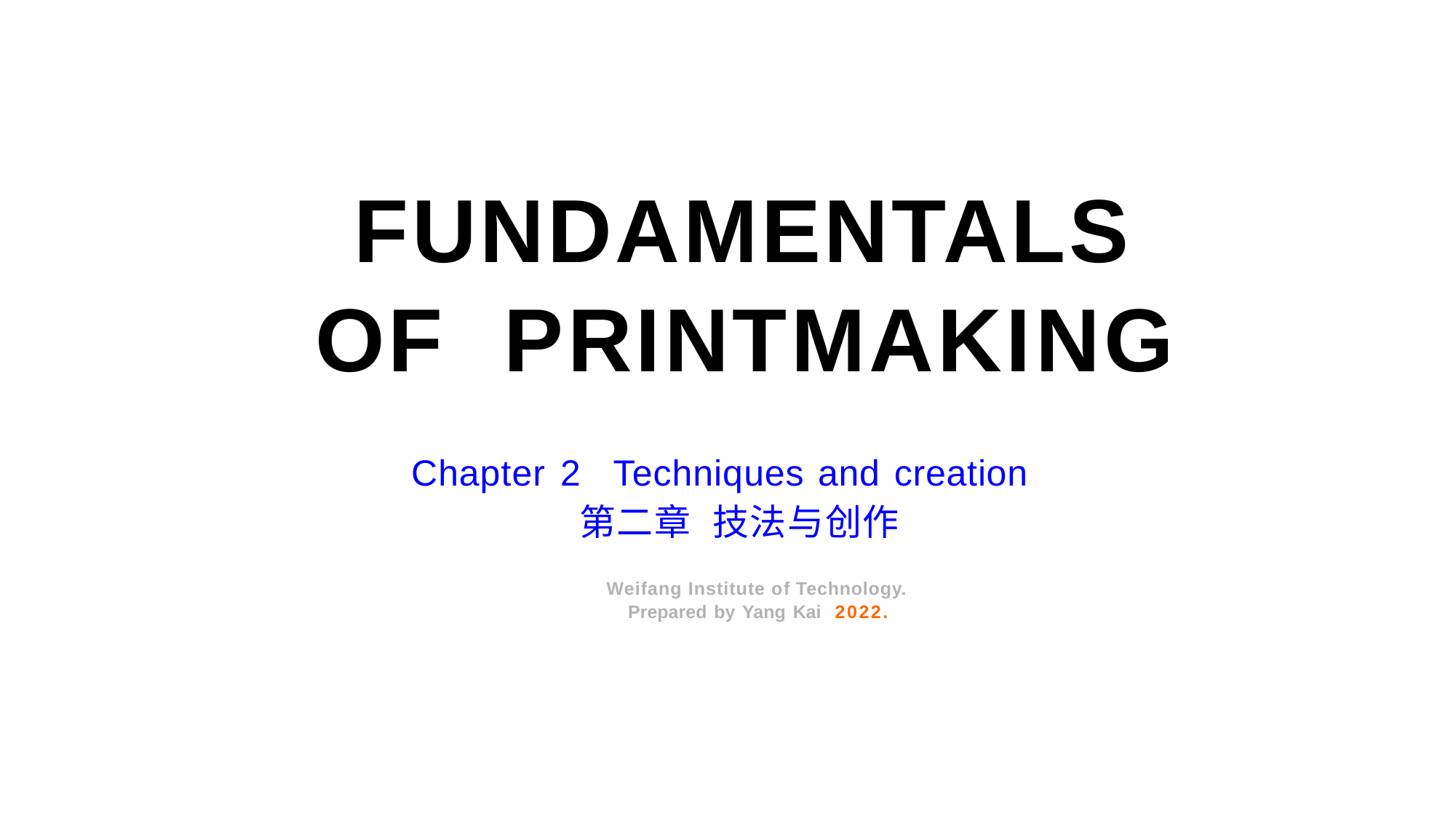

FUNDAMENTALS
OF  PRINTMAKING

Chapter 2   Techniques and creation
第二章  技法与创作

Weifang Institute of Technology.
Prepared by Yang Kai  2022.